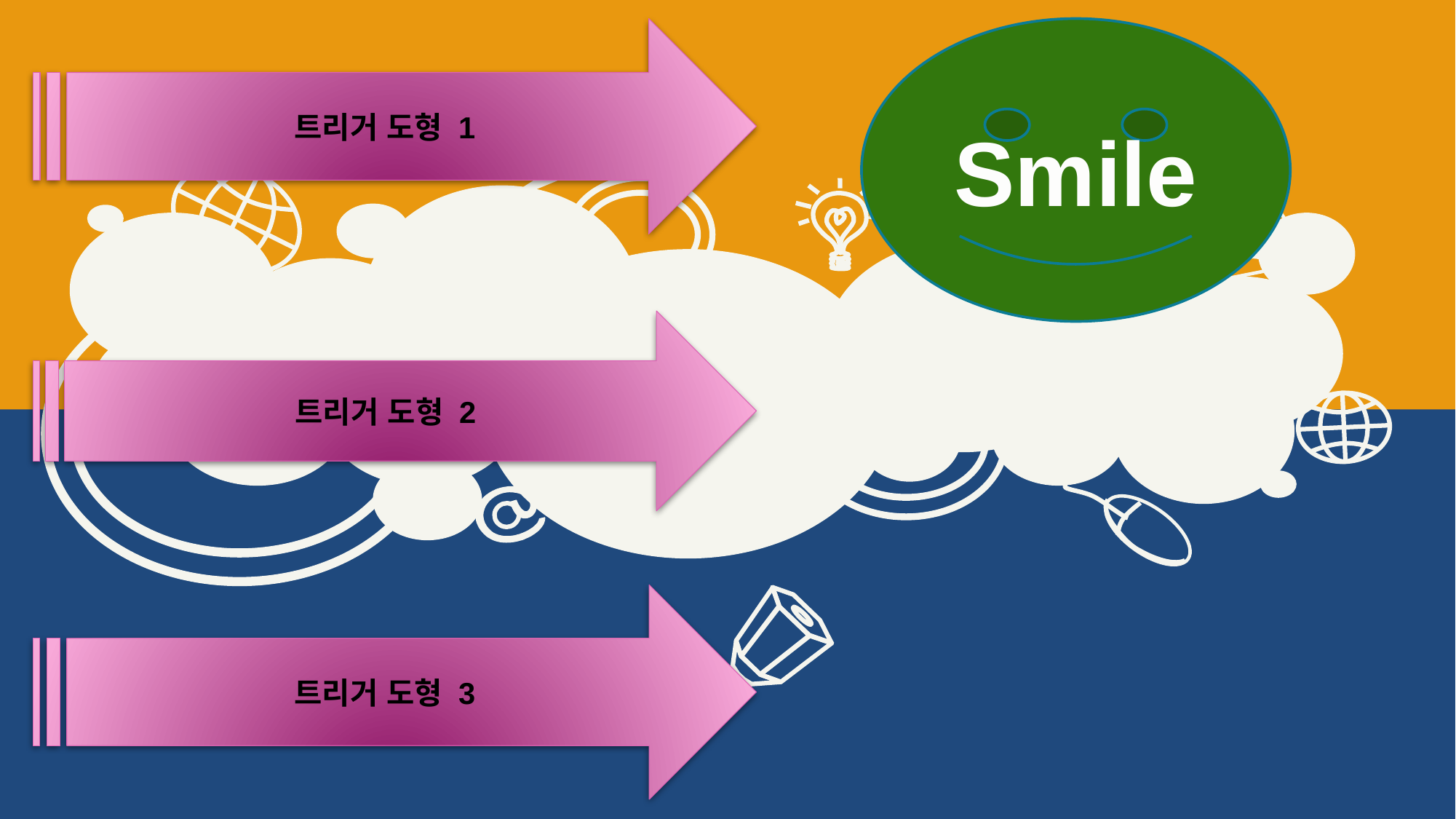

트리거 도형 1
Smile
트리거 도형 2
트리거 도형 3